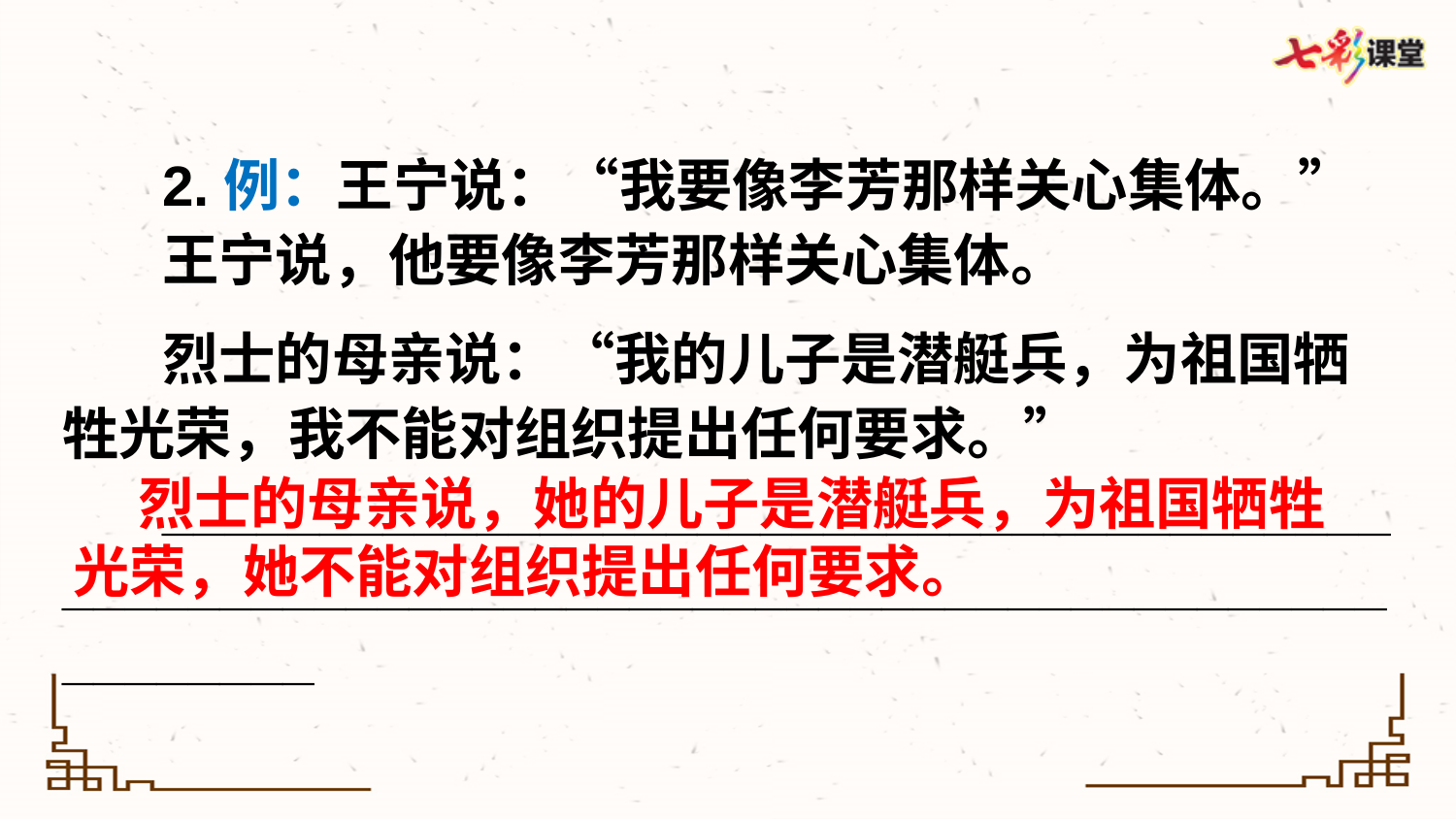

2.例：王宁说：“我要像李芳那样关心集体。”
王宁说，他要像李芳那样关心集体。
烈士的母亲说：“我的儿子是潜艇兵，为祖国牺牲光荣，我不能对组织提出任何要求。”
_________________________________________________________________________________________
    烈士的母亲说，她的儿子是潜艇兵，为祖国牺牲光荣，她不能对组织提出任何要求。